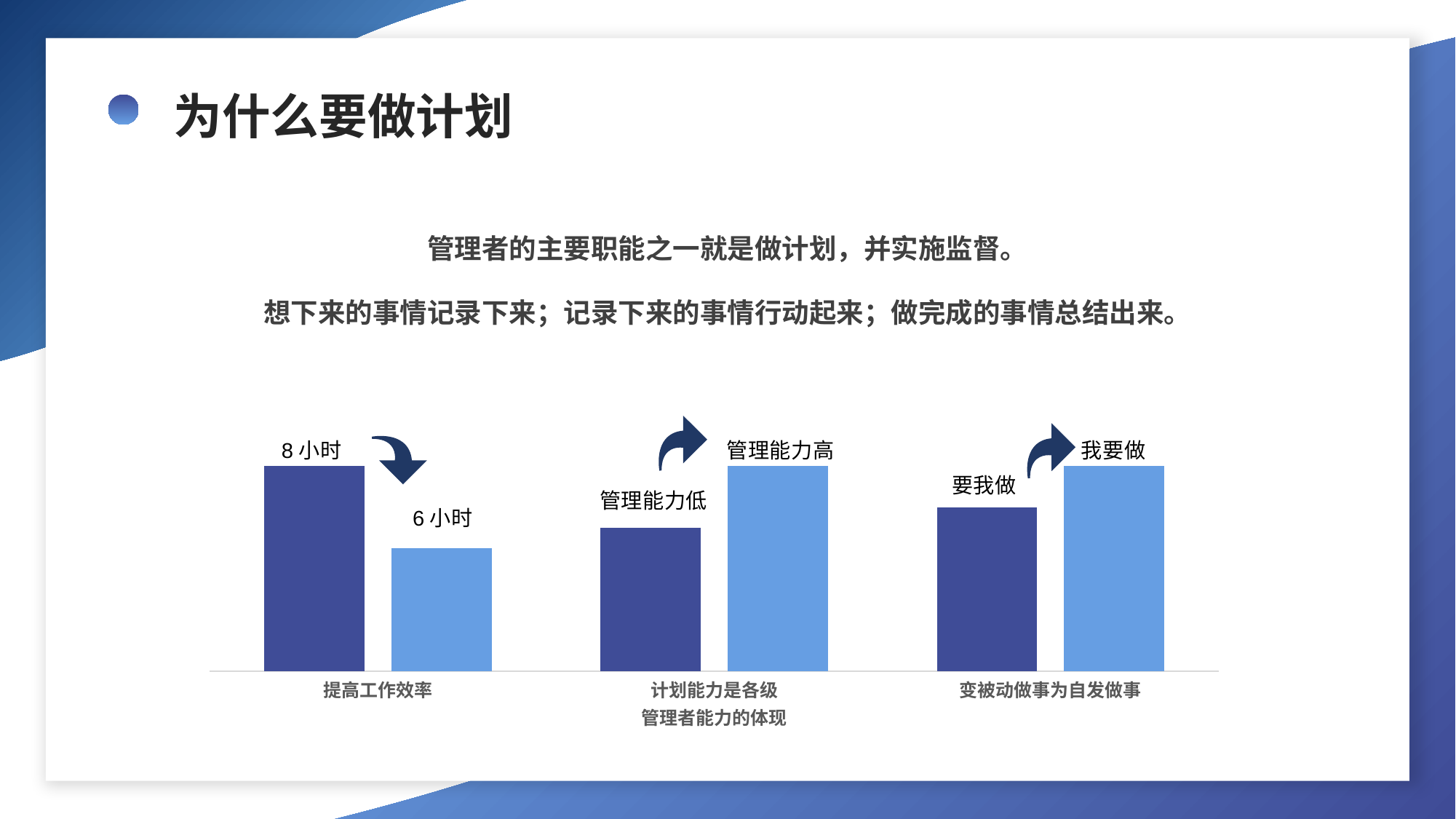

为什么要做计划

管理者的主要职能之一就是做计划，并实施监督。
想下来的事情记录下来；记录下来的事情行动起来；做完成的事情总结出来。

### Chart

| Category | 系列 1 | 系列 2 |
|---|---|---|
| 提高工作效率 | 1.0 | 0.6 |
| 计划能力是各级
管理者能力的体现 | 0.7 | 1.0 |
| 变被动做事为自发做事 | 0.8 | 1.0 |